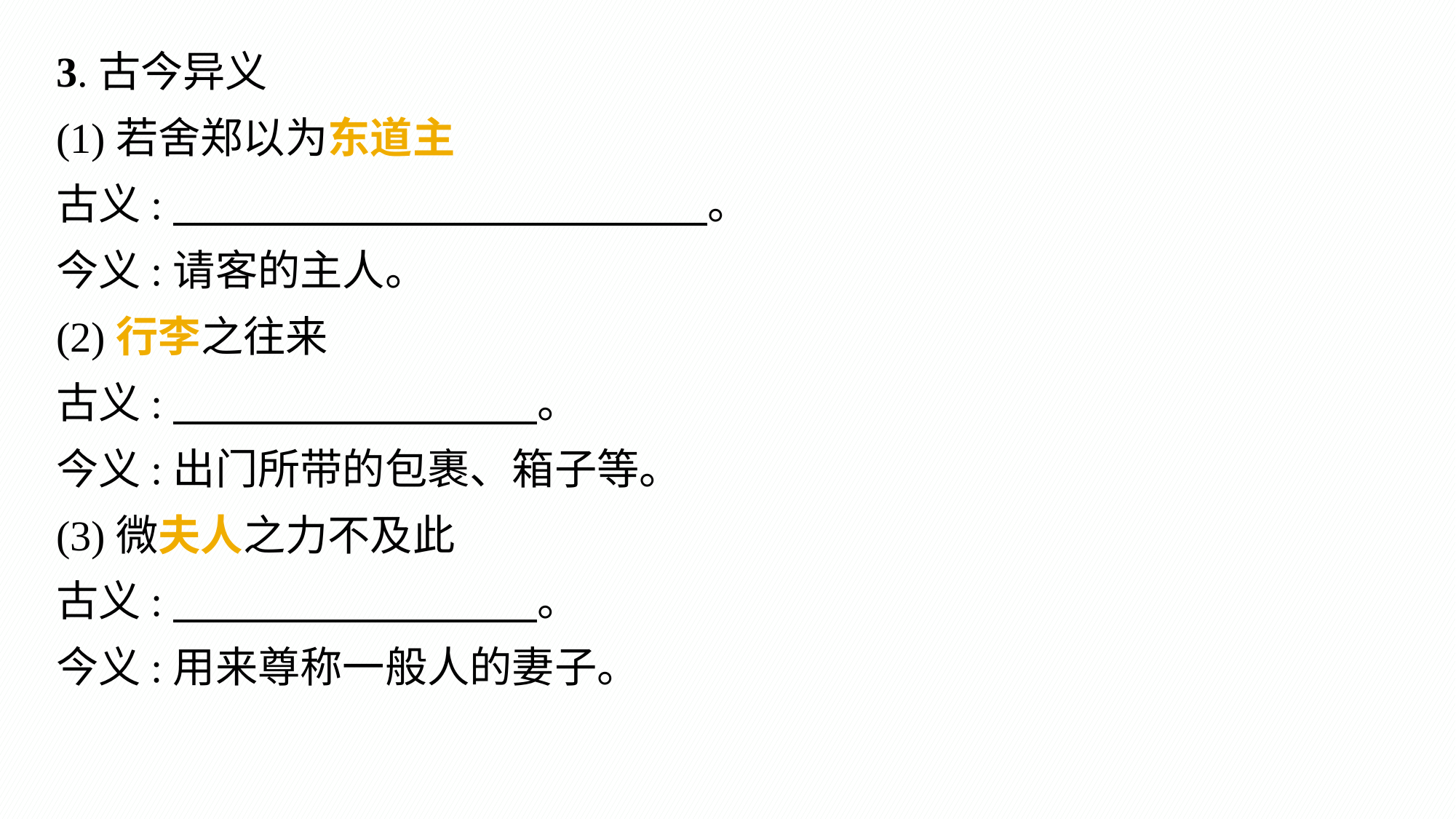

3.古今异义
(1)若舍郑以为东道主
古义:　                                                    。
今义:请客的主人。
(2)行李之往来
古义:　                                  。
今义:出门所带的包裹、箱子等。
(3)微夫人之力不及此
古义:　                                  。
今义:用来尊称一般人的妻子。